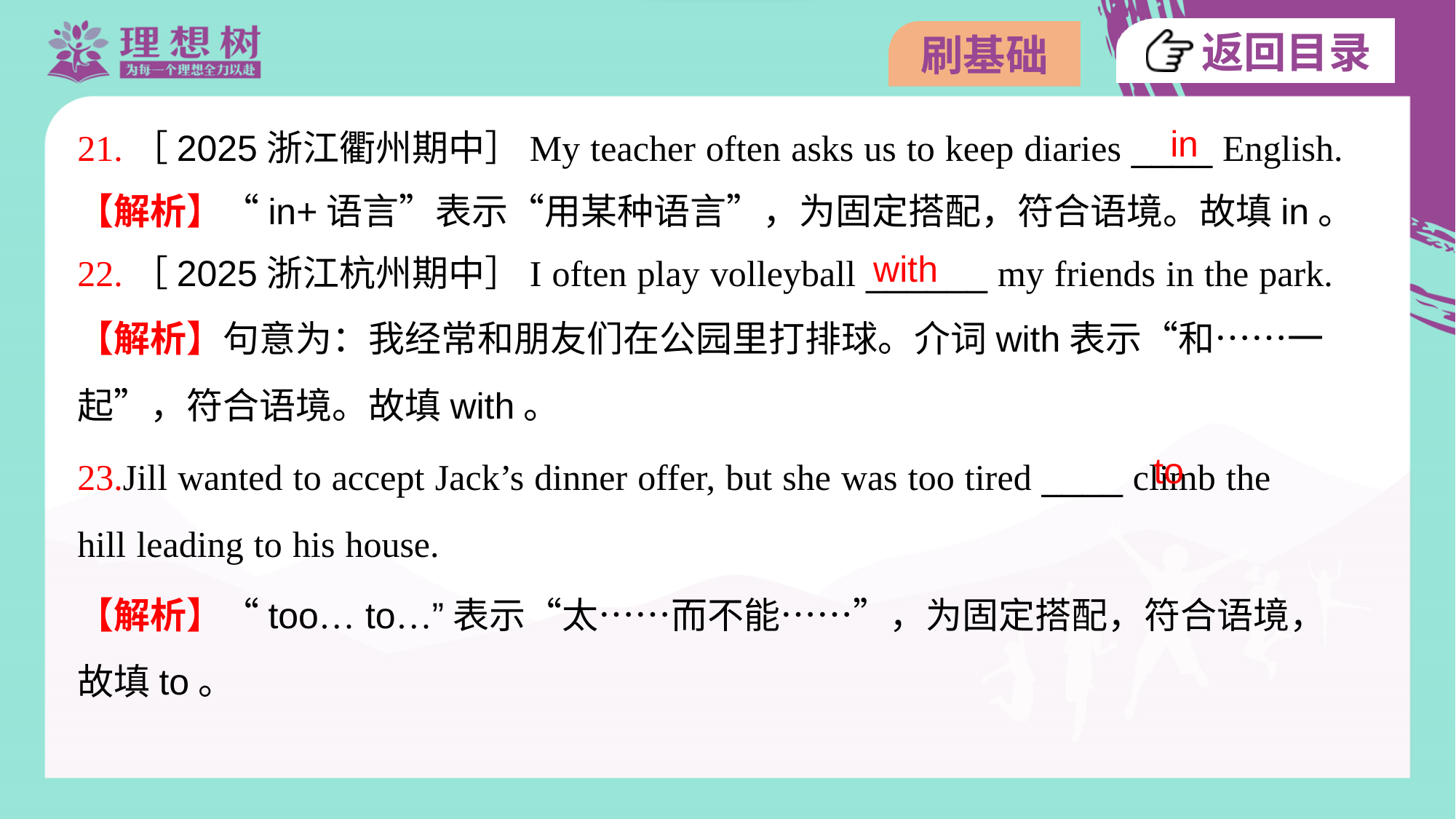

in
21.［2025浙江衢州期中］My teacher often asks us to keep diaries ____ English.
【解析】“in+语言”表示“用某种语言”，为固定搭配，符合语境。故填in。
with
22.［2025浙江杭州期中］I often play volleyball ______ my friends in the park.
【解析】句意为：我经常和朋友们在公园里打排球。介词with表示“和……一
起”，符合语境。故填with。
to
23.Jill wanted to accept Jack’s dinner offer, but she was too tired ____ climb the
hill leading to his house.
【解析】“too… to…”表示“太……而不能……”，为固定搭配，符合语境，
故填to。